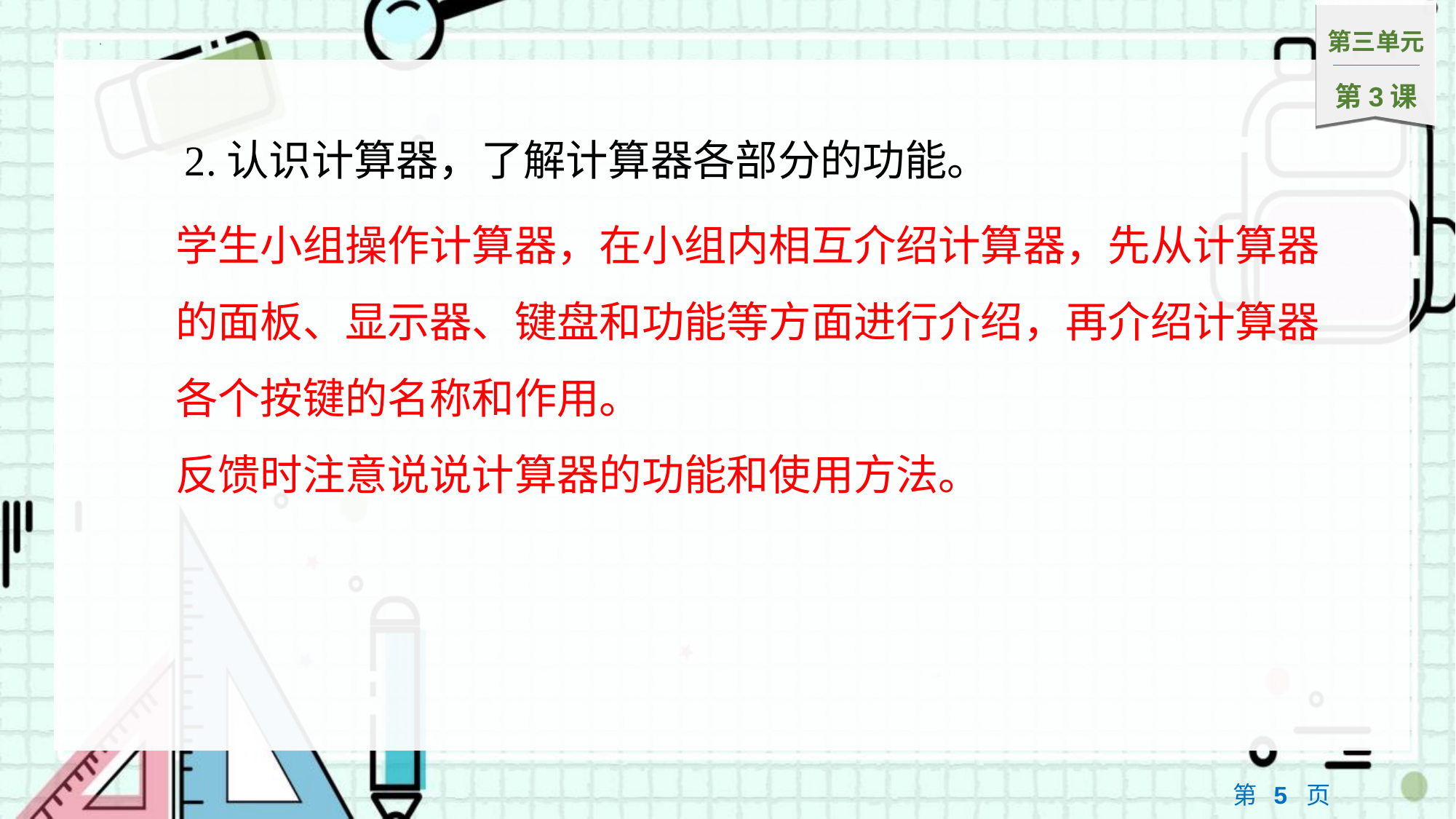

2.认识计算器，了解计算器各部分的功能。
学生小组操作计算器，在小组内相互介绍计算器，先从计算器的面板、显示器、键盘和功能等方面进行介绍，再介绍计算器各个按键的名称和作用。
反馈时注意说说计算器的功能和使用方法。